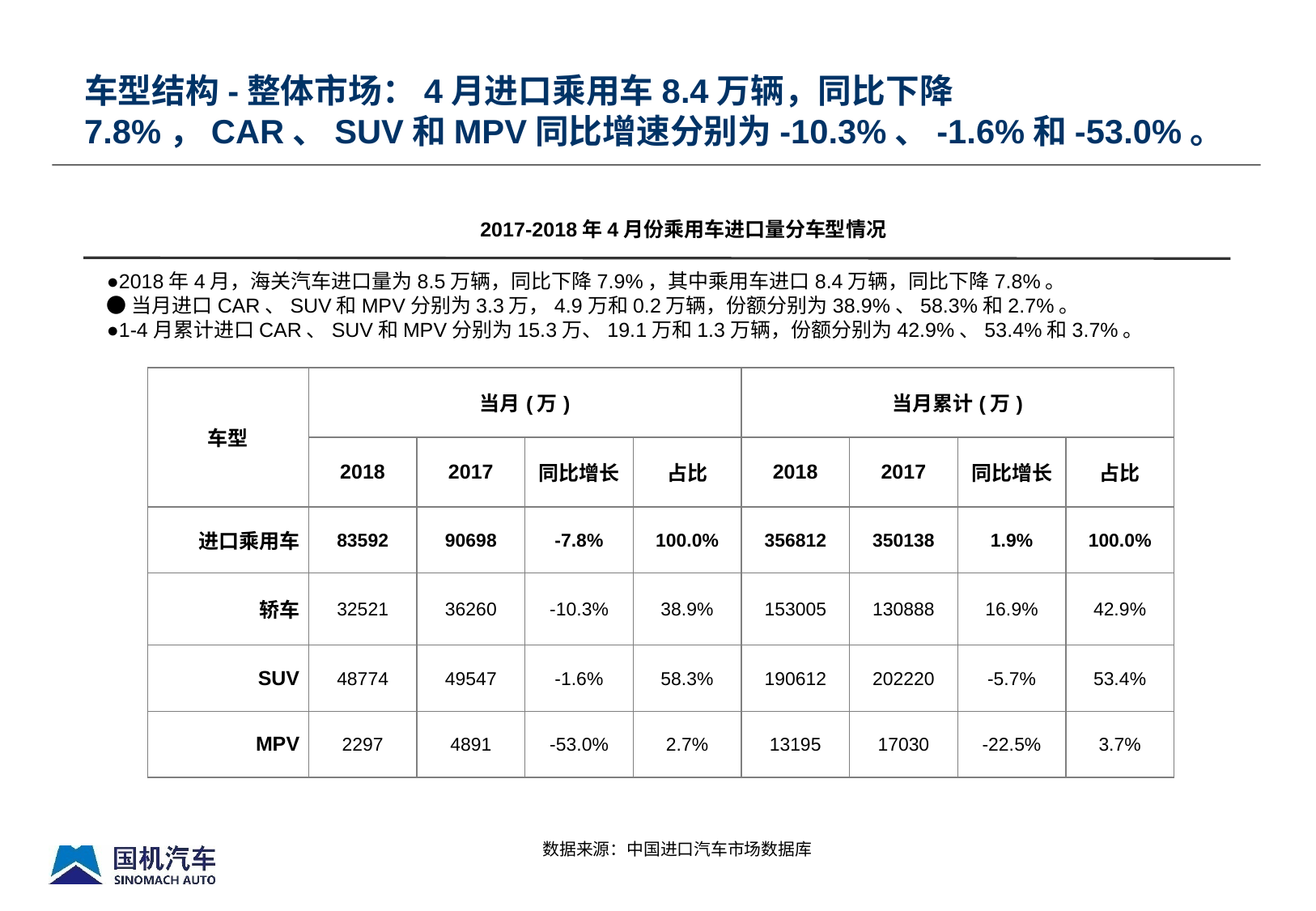

车型结构-整体市场：4月进口乘用车8.4万辆，同比下降7.8%，CAR、SUV和MPV同比增速分别为-10.3%、-1.6%和-53.0%。
2017-2018年4月份乘用车进口量分车型情况

●2018年4月，海关汽车进口量为8.5万辆，同比下降7.9%，其中乘用车进口8.4万辆，同比下降7.8%。
●当月进口CAR、SUV和MPV分别为3.3万，4.9万和0.2万辆，份额分别为38.9%、58.3%和2.7%。
●1-4月累计进口CAR、SUV和MPV分别为15.3万、19.1万和1.3万辆，份额分别为42.9%、53.4%和3.7%。
| 车型 | 当月(万) |  |  |  | 当月累计(万) |  |  |  |
| --- | --- | --- | --- | --- | --- | --- | --- | --- |
|  | 2018 | 2017 | 同比增长 | 占比 | 2018 | 2017 | 同比增长 | 占比 |
| 进口乘用车 | 83592 | 90698 | -7.8% | 100.0% | 356812 | 350138 | 1.9% | 100.0% |
| 轿车 | 32521 | 36260 | -10.3% | 38.9% | 153005 | 130888 | 16.9% | 42.9% |
| SUV | 48774 | 49547 | -1.6% | 58.3% | 190612 | 202220 | -5.7% | 53.4% |
| MPV | 2297 | 4891 | -53.0% | 2.7% | 13195 | 17030 | -22.5% | 3.7% |
数据来源：中国进口汽车市场数据库